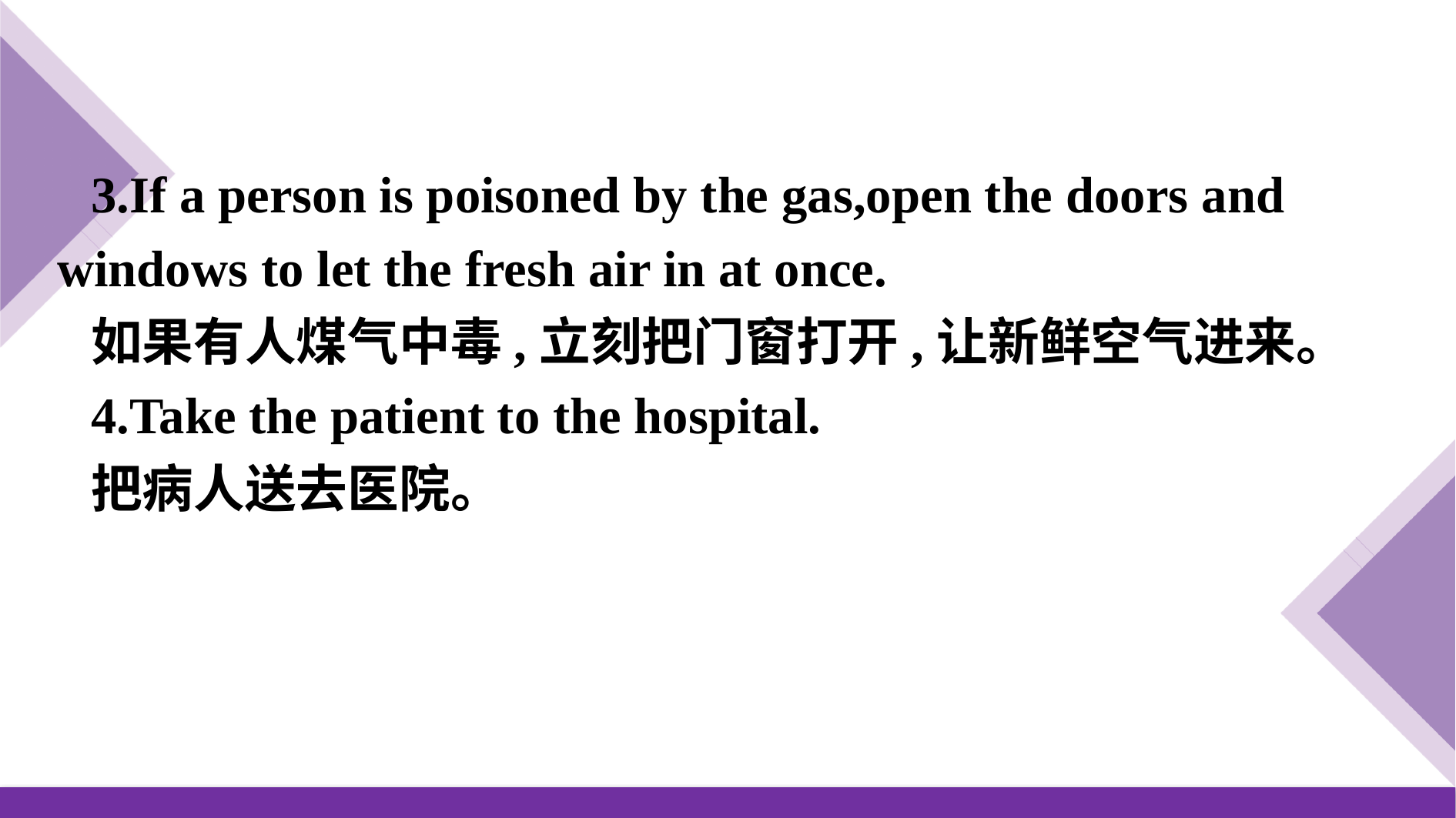

3.If a person is poisoned by the gas,open the doors and windows to let the fresh air in at once.
如果有人煤气中毒,立刻把门窗打开,让新鲜空气进来。
4.Take the patient to the hospital.
把病人送去医院。